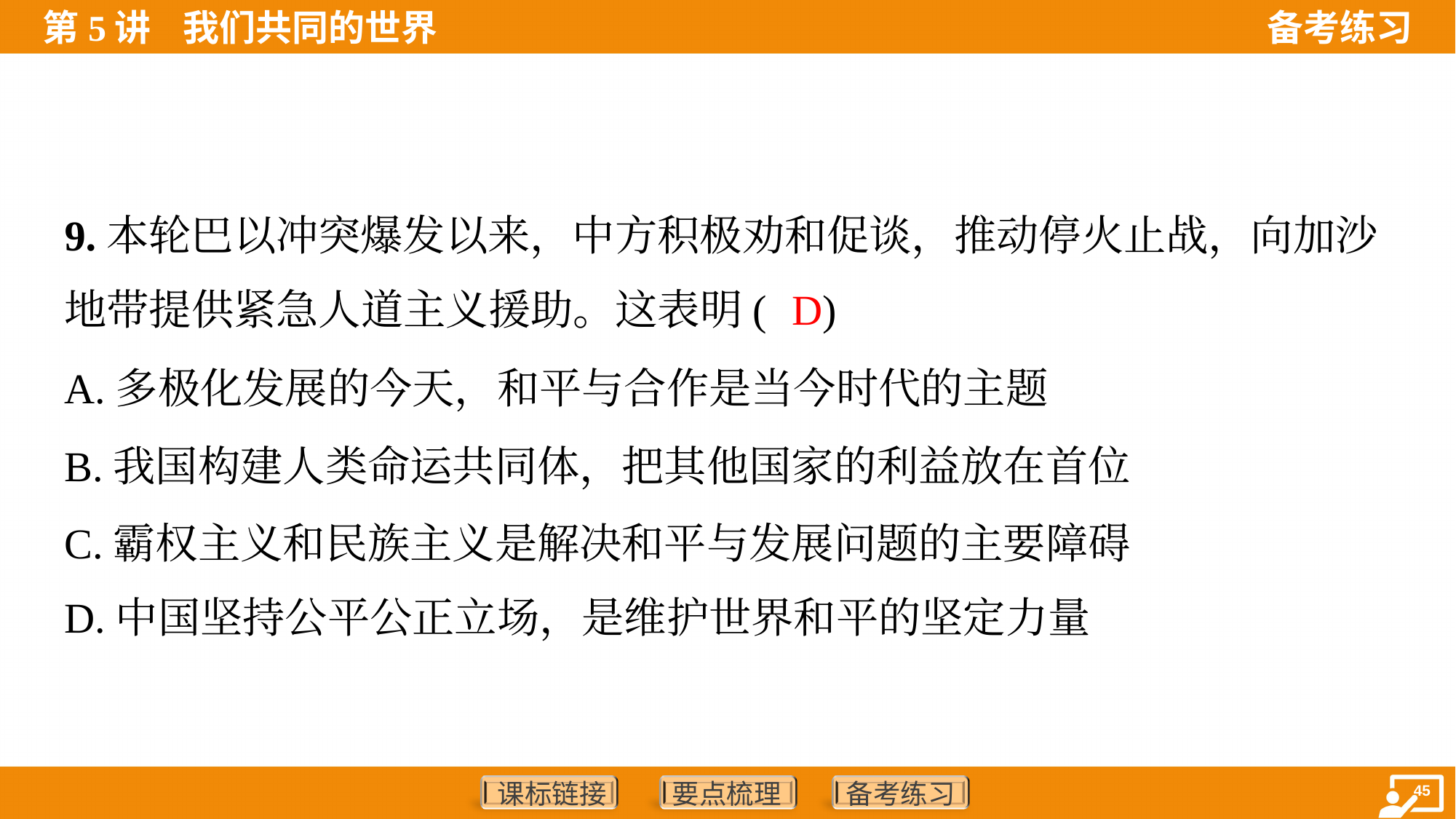

9.本轮巴以冲突爆发以来，中方积极劝和促谈，推动停火止战，向加沙
地带提供紧急人道主义援助。这表明(     )
D
A.多极化发展的今天，和平与合作是当今时代的主题
B.我国构建人类命运共同体，把其他国家的利益放在首位
C.霸权主义和民族主义是解决和平与发展问题的主要障碍
D.中国坚持公平公正立场，是维护世界和平的坚定力量